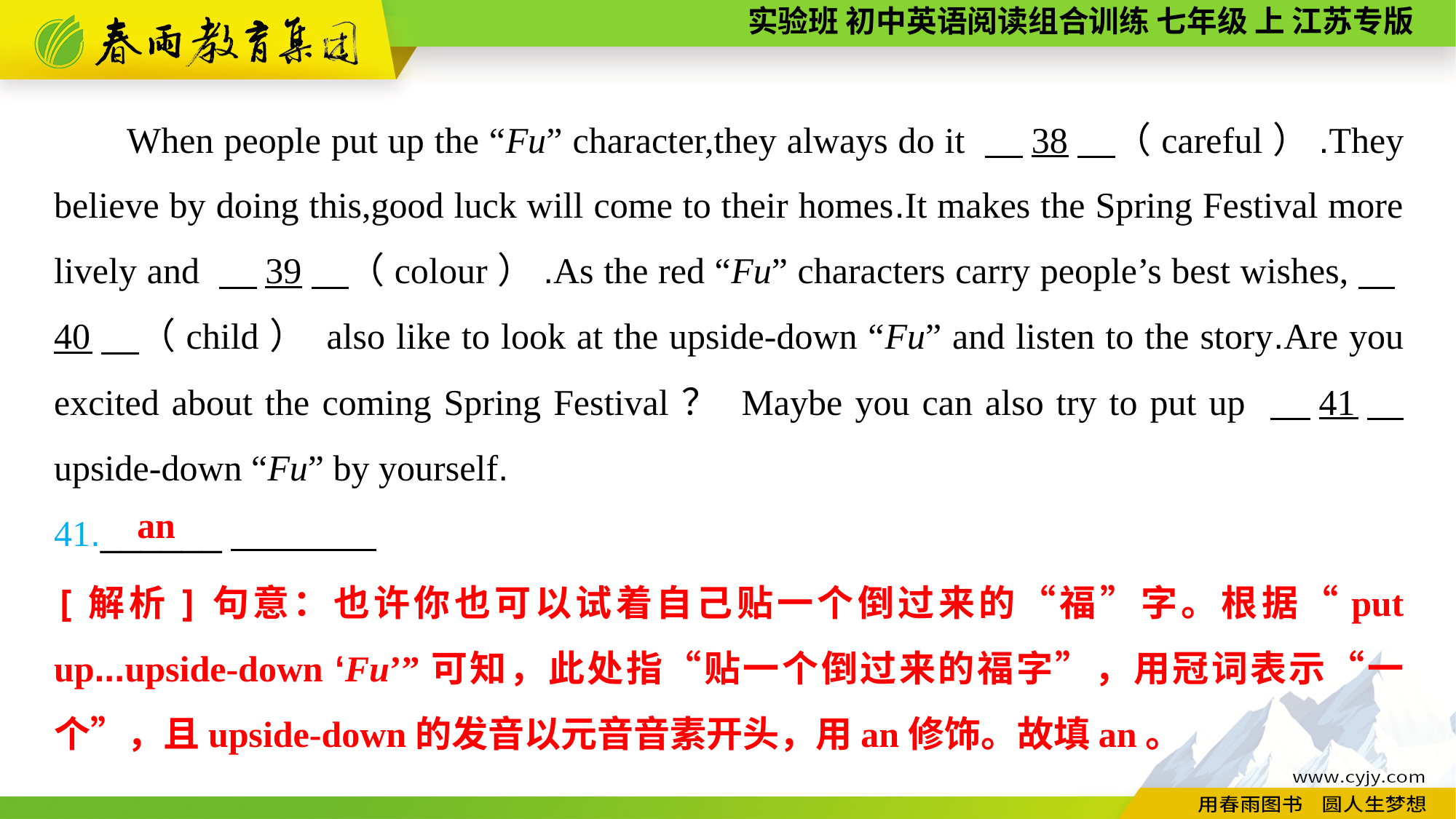

When people put up the “Fu” character,they always do it 　38　（careful）.They believe by doing this,good luck will come to their homes.It makes the Spring Festival more lively and 　39　（colour）.As the red “Fu” characters carry people’s best wishes,　40　（child） also like to look at the upside-down “Fu” and listen to the story.Are you excited about the coming Spring Festival？ Maybe you can also try to put up 　41　 upside-down “Fu” by yourself.
41.______
an
[解析]句意：也许你也可以试着自己贴一个倒过来的“福”字。根据“put up...upside-down ‘Fu’”可知，此处指“贴一个倒过来的福字”，用冠词表示“一个”，且upside-down的发音以元音音素开头，用an修饰。故填an。